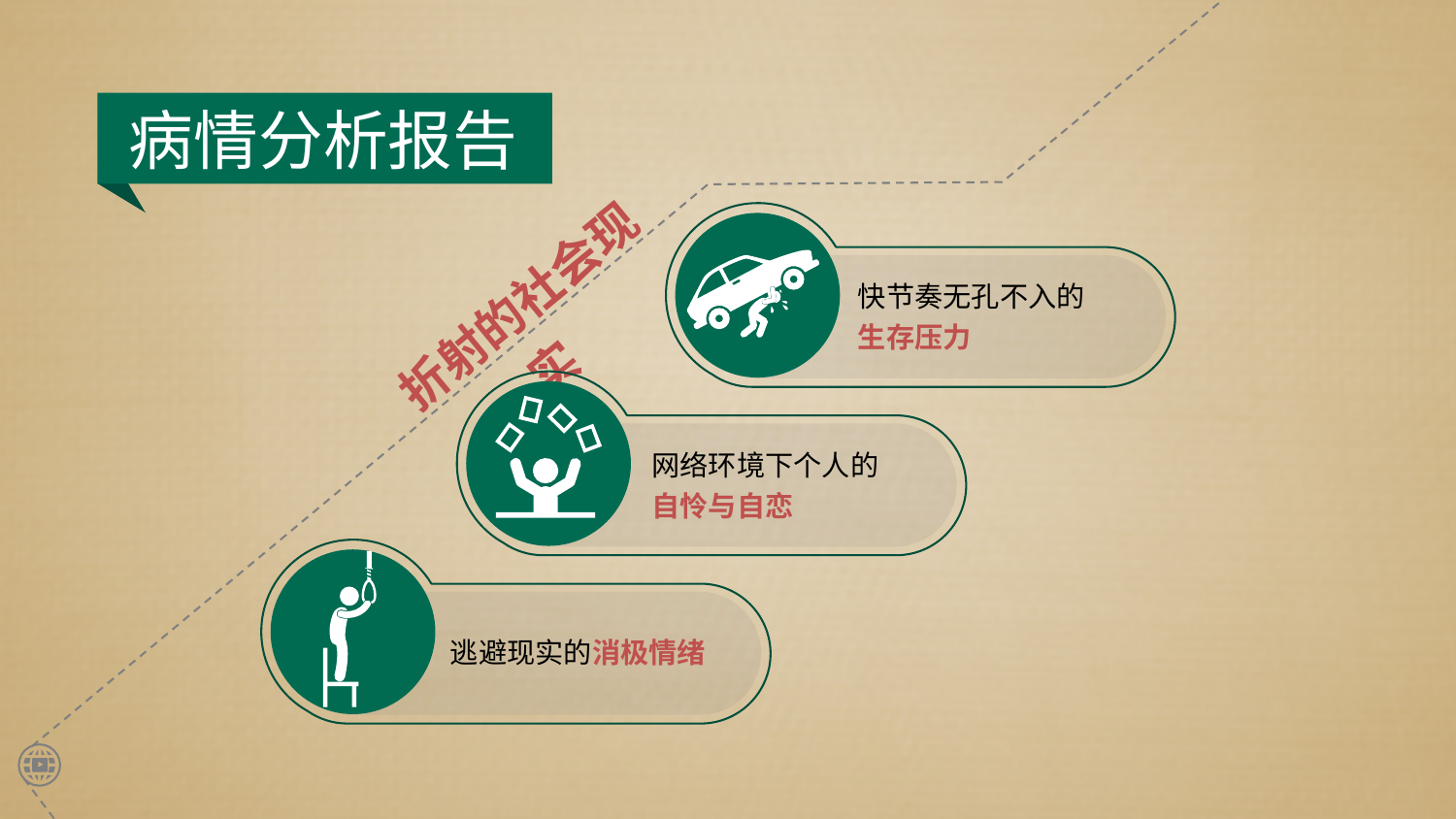

病情分析报告

快节奏无孔不入的生存压力
 折射的社会现实

网络环境下个人的
自怜与自恋

逃避现实的消极情绪